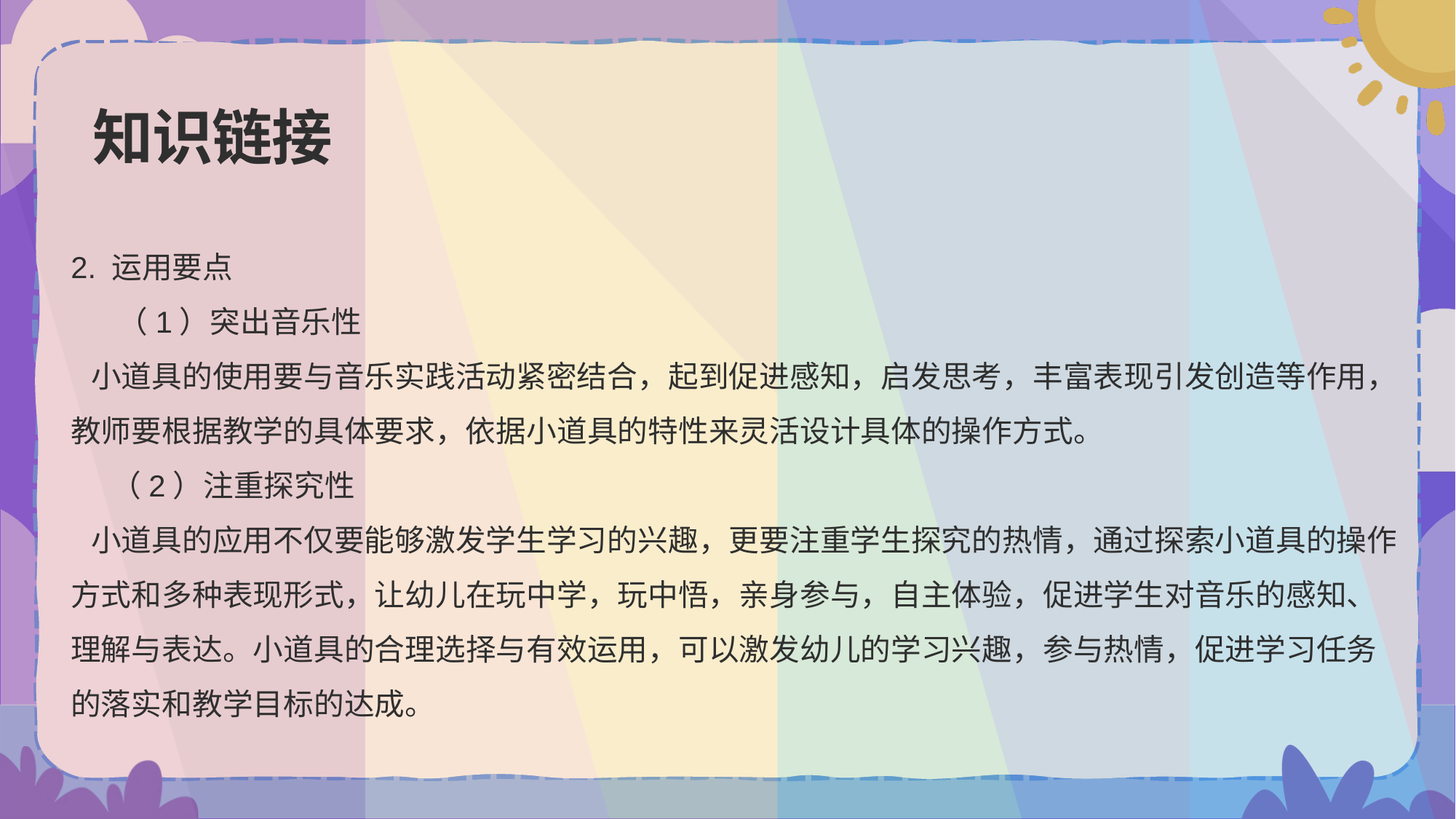

# 知识链接
2. 运用要点
       （1）突出音乐性
   小道具的使用要与音乐实践活动紧密结合，起到促进感知，启发思考，丰富表现引发创造等作用，教师要根据教学的具体要求，依据小道具的特性来灵活设计具体的操作方式。
      （2）注重探究性
   小道具的应用不仅要能够激发学生学习的兴趣，更要注重学生探究的热情，通过探索小道具的操作方式和多种表现形式，让幼儿在玩中学，玩中悟，亲身参与，自主体验，促进学生对音乐的感知、理解与表达。小道具的合理选择与有效运用，可以激发幼儿的学习兴趣，参与热情，促进学习任务的落实和教学目标的达成。